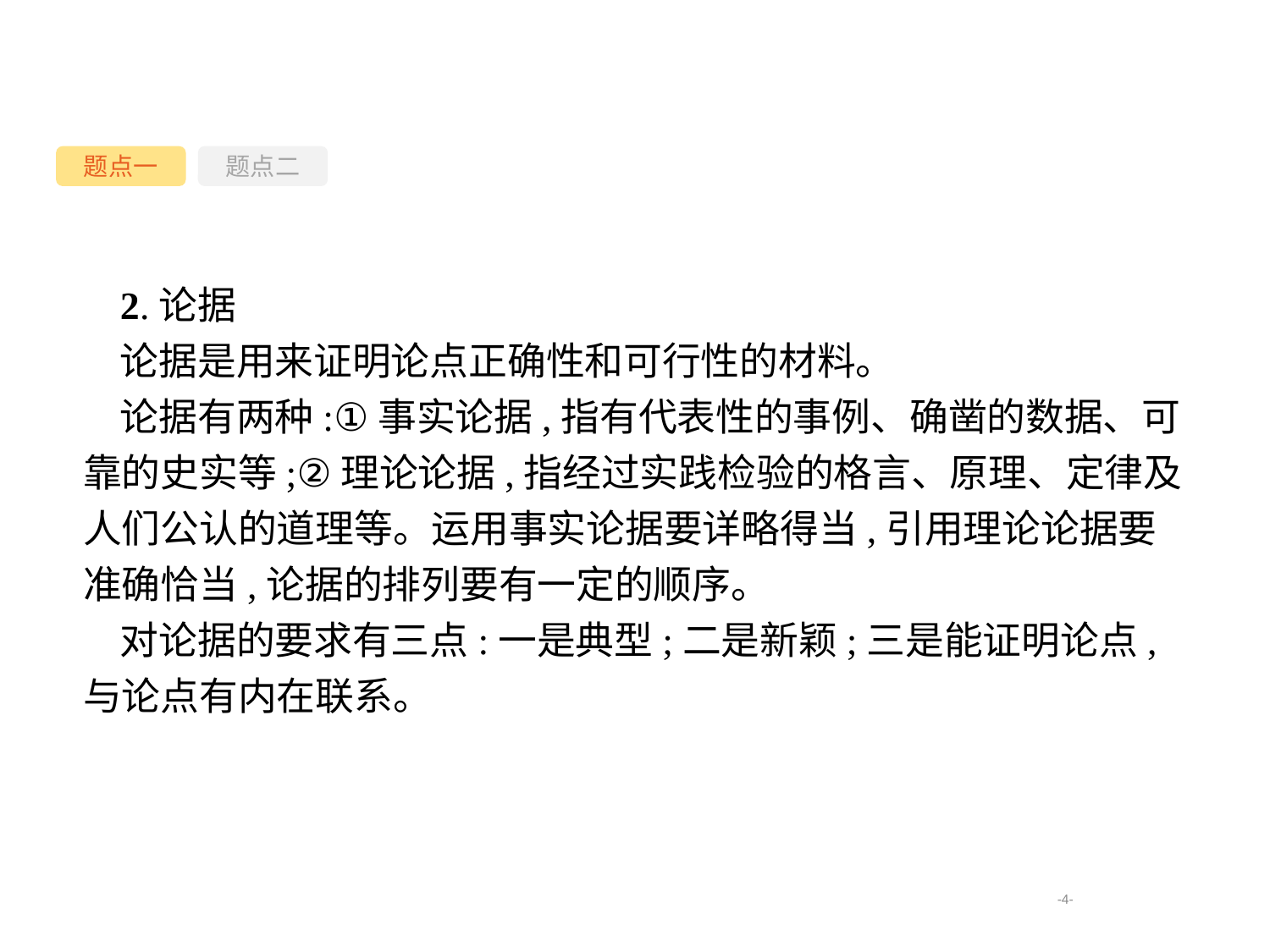

题点一
题点二
2.论据
论据是用来证明论点正确性和可行性的材料。
论据有两种:①事实论据,指有代表性的事例、确凿的数据、可靠的史实等;②理论论据,指经过实践检验的格言、原理、定律及人们公认的道理等。运用事实论据要详略得当,引用理论论据要准确恰当,论据的排列要有一定的顺序。
对论据的要求有三点:一是典型;二是新颖;三是能证明论点,与论点有内在联系。
-4-